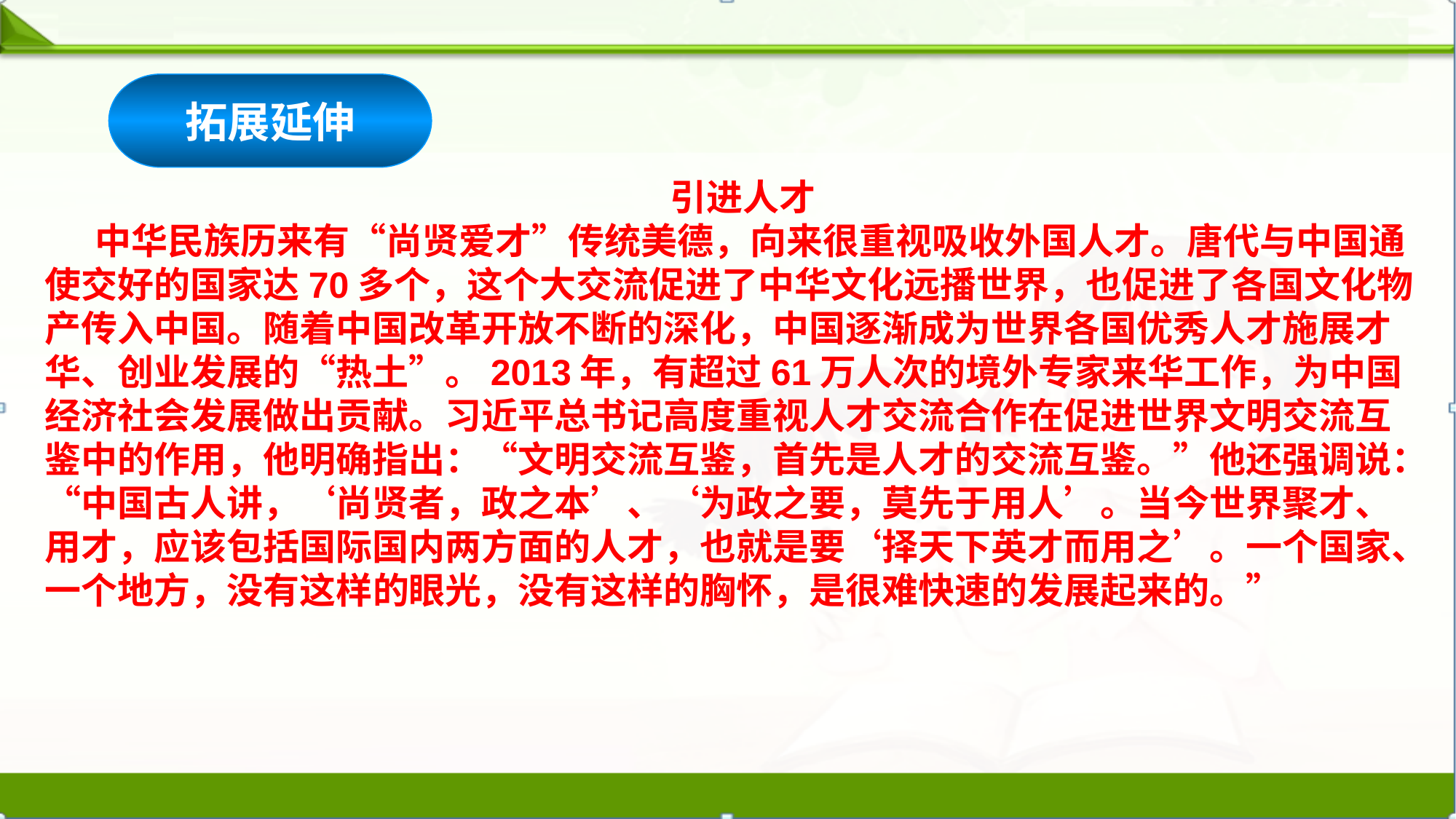

拓展延伸
  引进人才
     中华民族历来有“尚贤爱才”传统美德，向来很重视吸收外国人才。唐代与中国通使交好的国家达70多个，这个大交流促进了中华文化远播世界，也促进了各国文化物产传入中国。随着中国改革开放不断的深化，中国逐渐成为世界各国优秀人才施展才华、创业发展的“热土”。2013年，有超过61万人次的境外专家来华工作，为中国经济社会发展做出贡献。习近平总书记高度重视人才交流合作在促进世界文明交流互鉴中的作用，他明确指出：“文明交流互鉴，首先是人才的交流互鉴。”他还强调说：“中国古人讲，‘尚贤者，政之本’、‘为政之要，莫先于用人’。当今世界聚才、用才，应该包括国际国内两方面的人才，也就是要‘择天下英才而用之’。一个国家、一个地方，没有这样的眼光，没有这样的胸怀，是很难快速的发展起来的。”